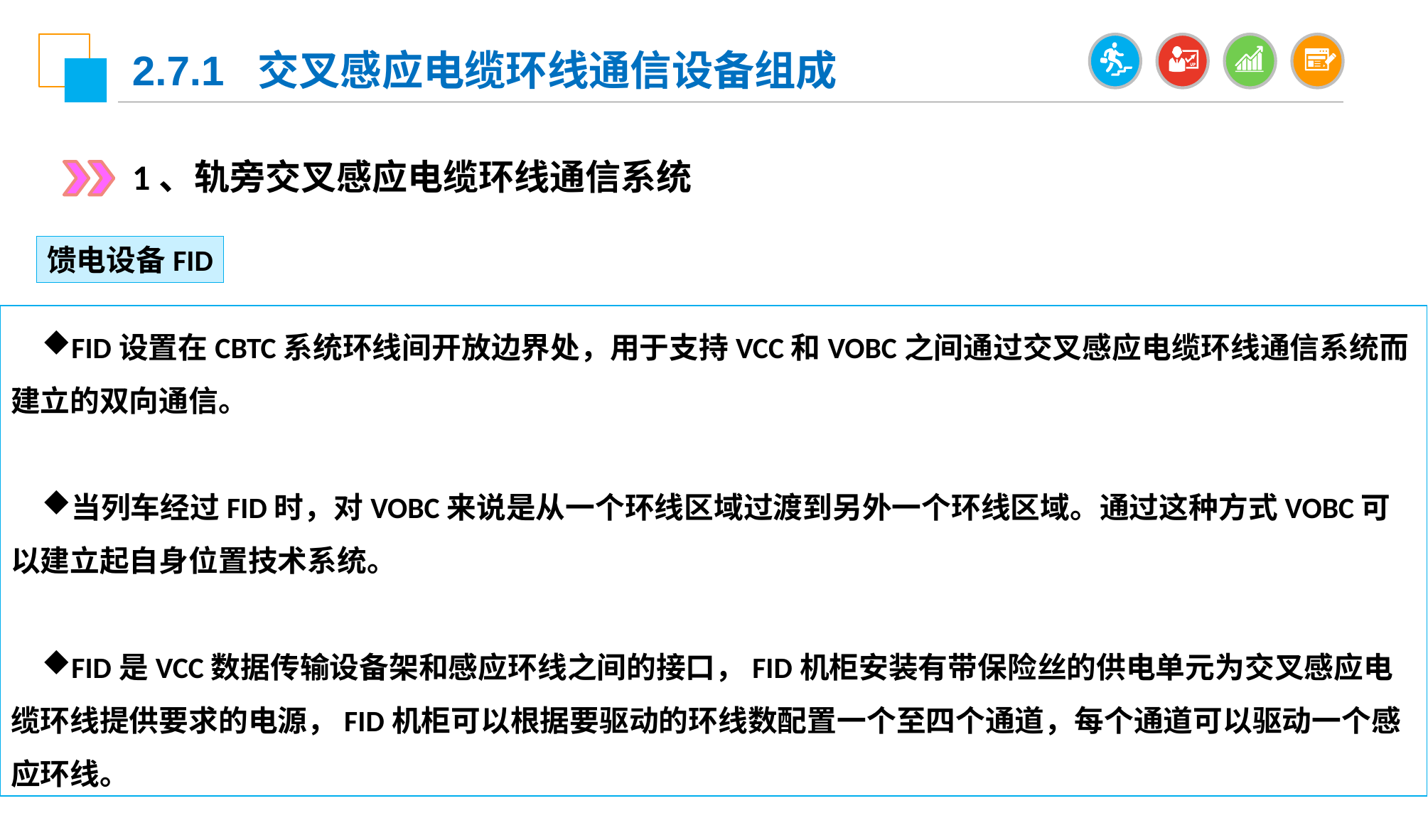

2.7.1  交叉感应电缆环线通信设备组成

1、轨旁交叉感应电缆环线通信系统

馈电设备FID
FID设置在CBTC系统环线间开放边界处，用于支持VCC和VOBC之间通过交叉感应电缆环线通信系统而建立的双向通信。

当列车经过FID时，对VOBC来说是从一个环线区域过渡到另外一个环线区域。通过这种方式VOBC可以建立起自身位置技术系统。

FID是VCC数据传输设备架和感应环线之间的接口，FID机柜安装有带保险丝的供电单元为交叉感应电缆环线提供要求的电源，FID机柜可以根据要驱动的环线数配置一个至四个通道，每个通道可以驱动一个感应环线。